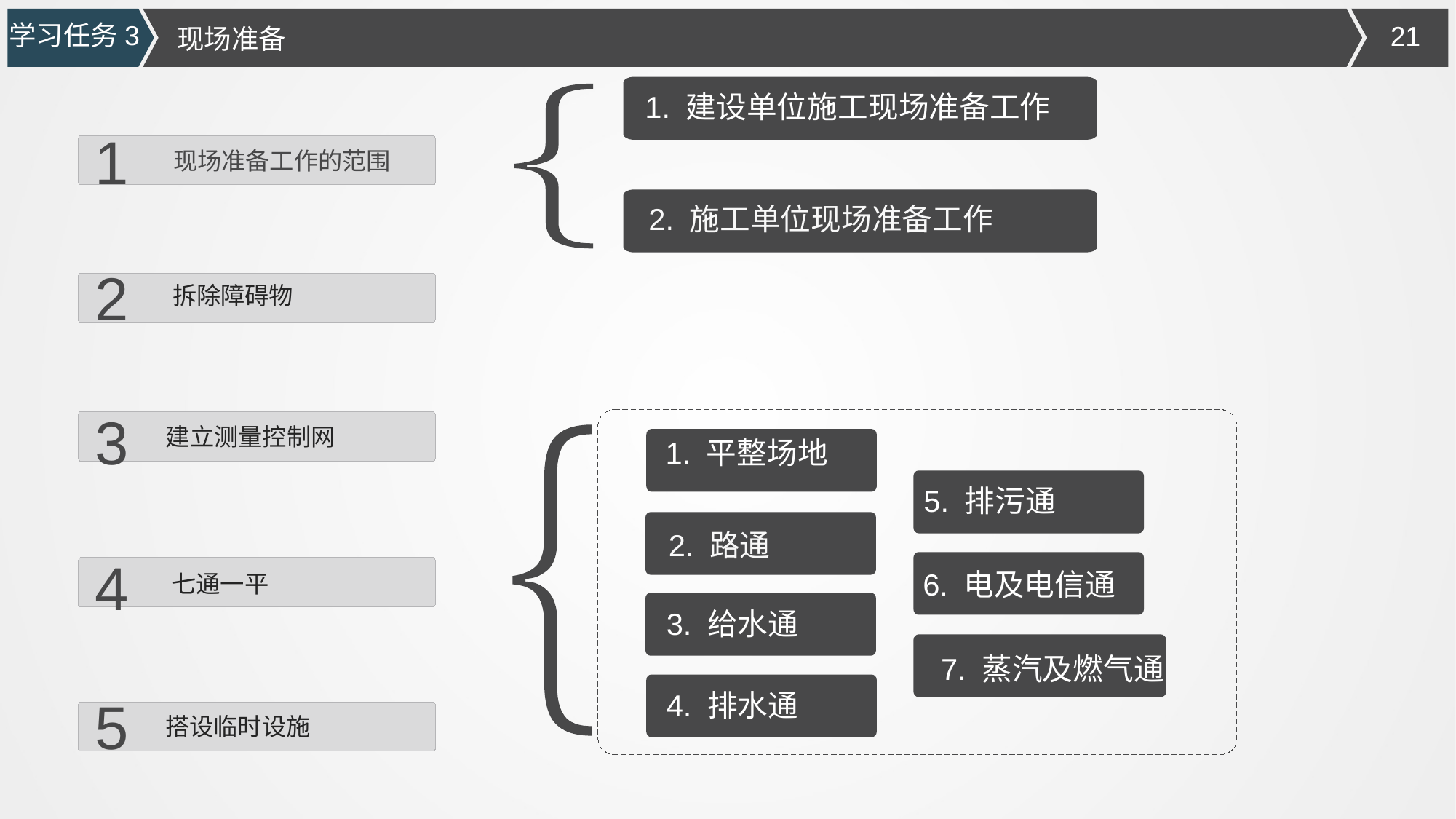

学习任务3
现场准备

1. 建设单位施工现场准备工作

1

现场准备工作的范围

2. 施工单位现场准备工作
2

拆除障碍物
3

建立测量控制网

1. 平整场地

5. 排污通

2. 路通
4

6. 电及电信通

七通一平

3. 给水通

7. 蒸汽及燃气通

4. 排水通
5

搭设临时设施